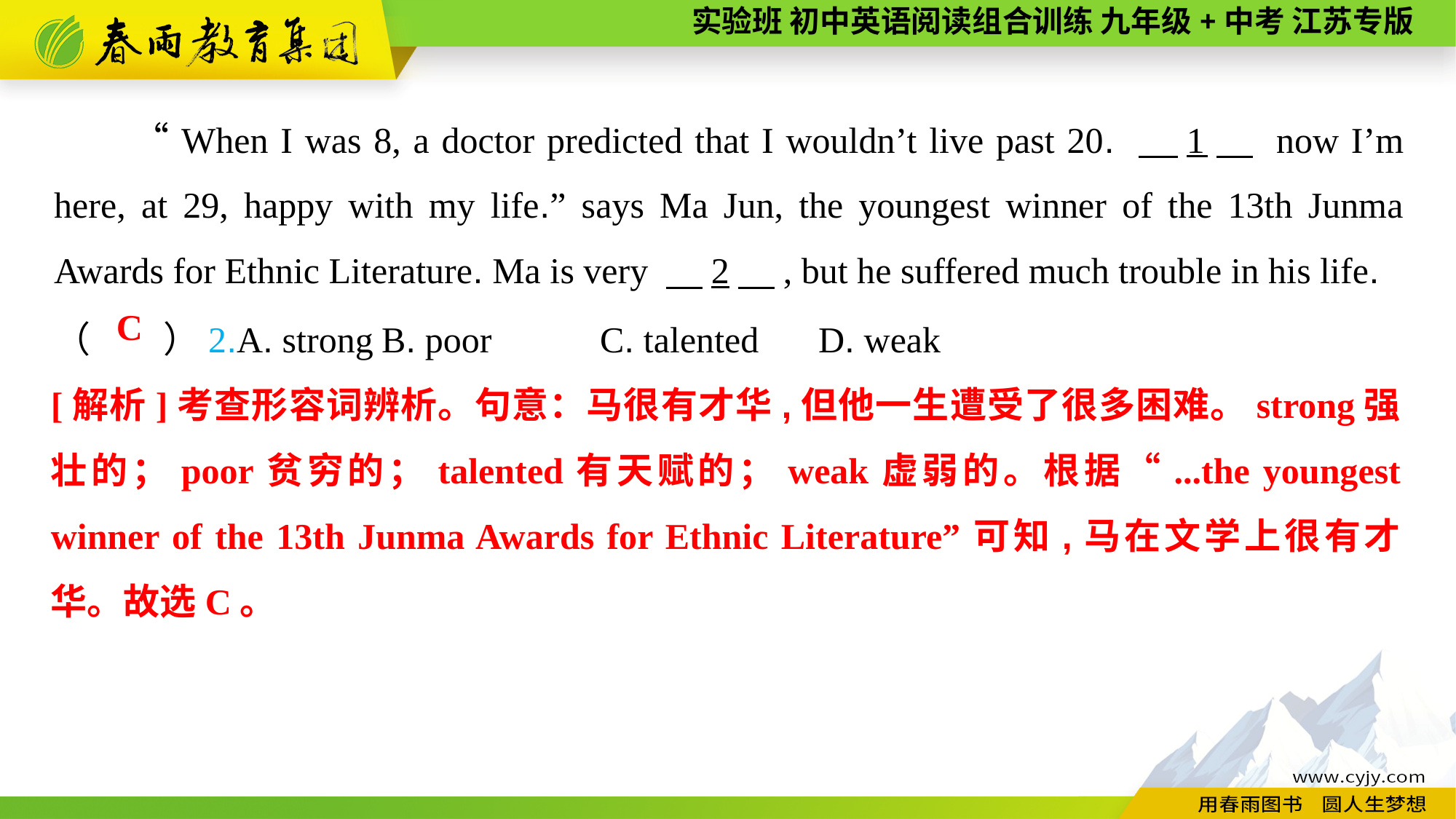

“When I was 8, a doctor predicted that I wouldn’t live past 20. 　1　 now I’m here, at 29, happy with my life.” says Ma Jun, the youngest winner of the 13th Junma Awards for Ethnic Literature. Ma is very 　2　, but he suffered much trouble in his life.
（　　）2.A. strong	B. poor	C. talented	D. weak
C
[解析]考查形容词辨析。句意：马很有才华,但他一生遭受了很多困难。strong强壮的；poor贫穷的；talented有天赋的；weak虚弱的。根据“...the youngest winner of the 13th Junma Awards for Ethnic Literature”可知,马在文学上很有才华。故选C。